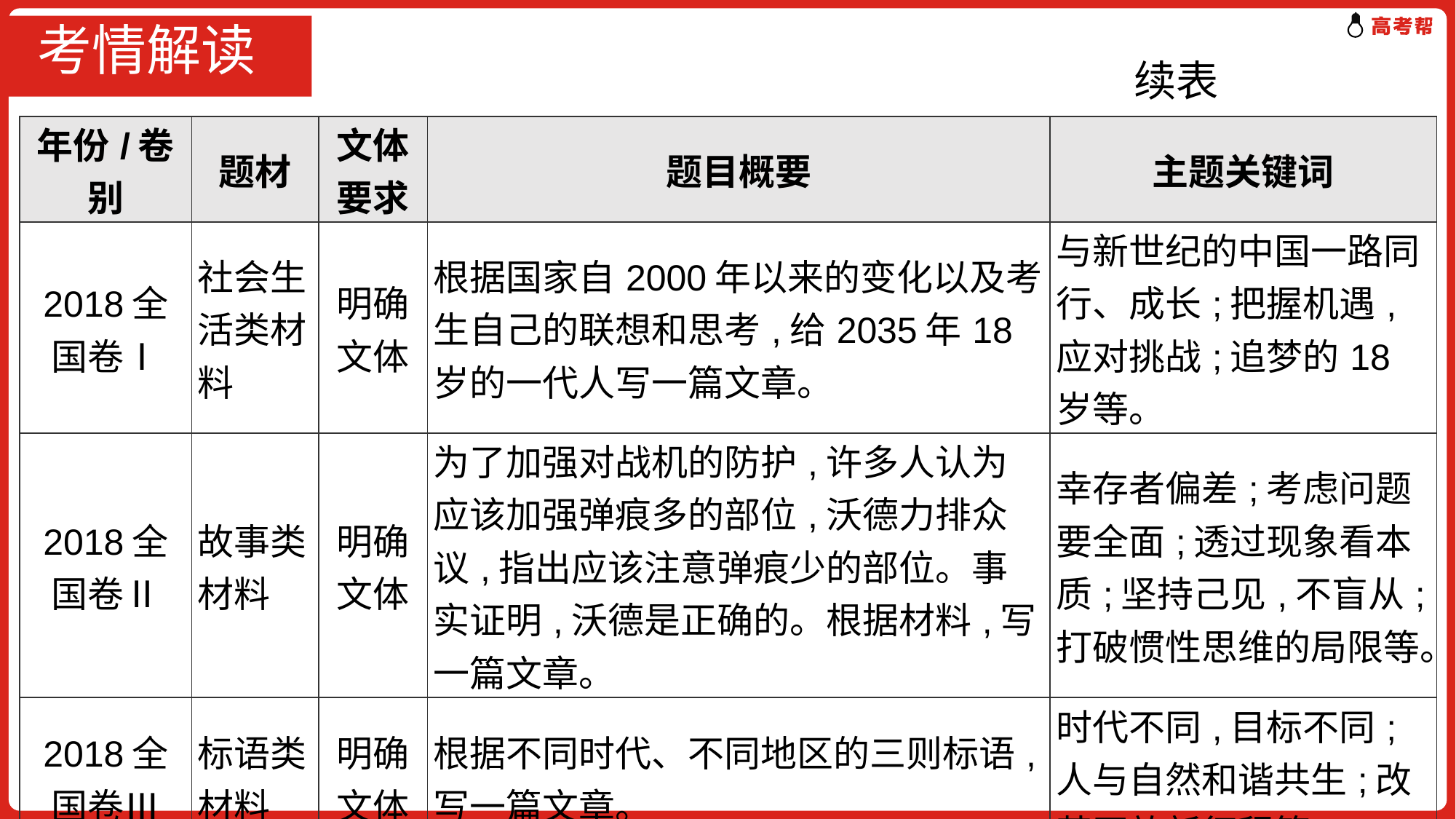

# 考情解读
续表
| 年份/卷别 | 题材 | 文体 要求 | 题目概要 | 主题关键词 |
| --- | --- | --- | --- | --- |
| 2018全 国卷Ⅰ | 社会生活类材料 | 明确文体 | 根据国家自2000年以来的变化以及考生自己的联想和思考,给2035年18岁的一代人写一篇文章。 | 与新世纪的中国一路同行、成长;把握机遇,应对挑战;追梦的18岁等。 |
| 2018全 国卷Ⅱ | 故事类材料 | 明确文体 | 为了加强对战机的防护,许多人认为应该加强弹痕多的部位,沃德力排众议,指出应该注意弹痕少的部位。事实证明,沃德是正确的。根据材料,写一篇文章。 | 幸存者偏差;考虑问题要全面;透过现象看本质;坚持己见,不盲从;打破惯性思维的局限等。 |
| 2018全 国卷Ⅲ | 标语类材料 | 明确文体 | 根据不同时代、不同地区的三则标语,写一篇文章。 | 时代不同,目标不同;人与自然和谐共生;改革开放新征程等。 |